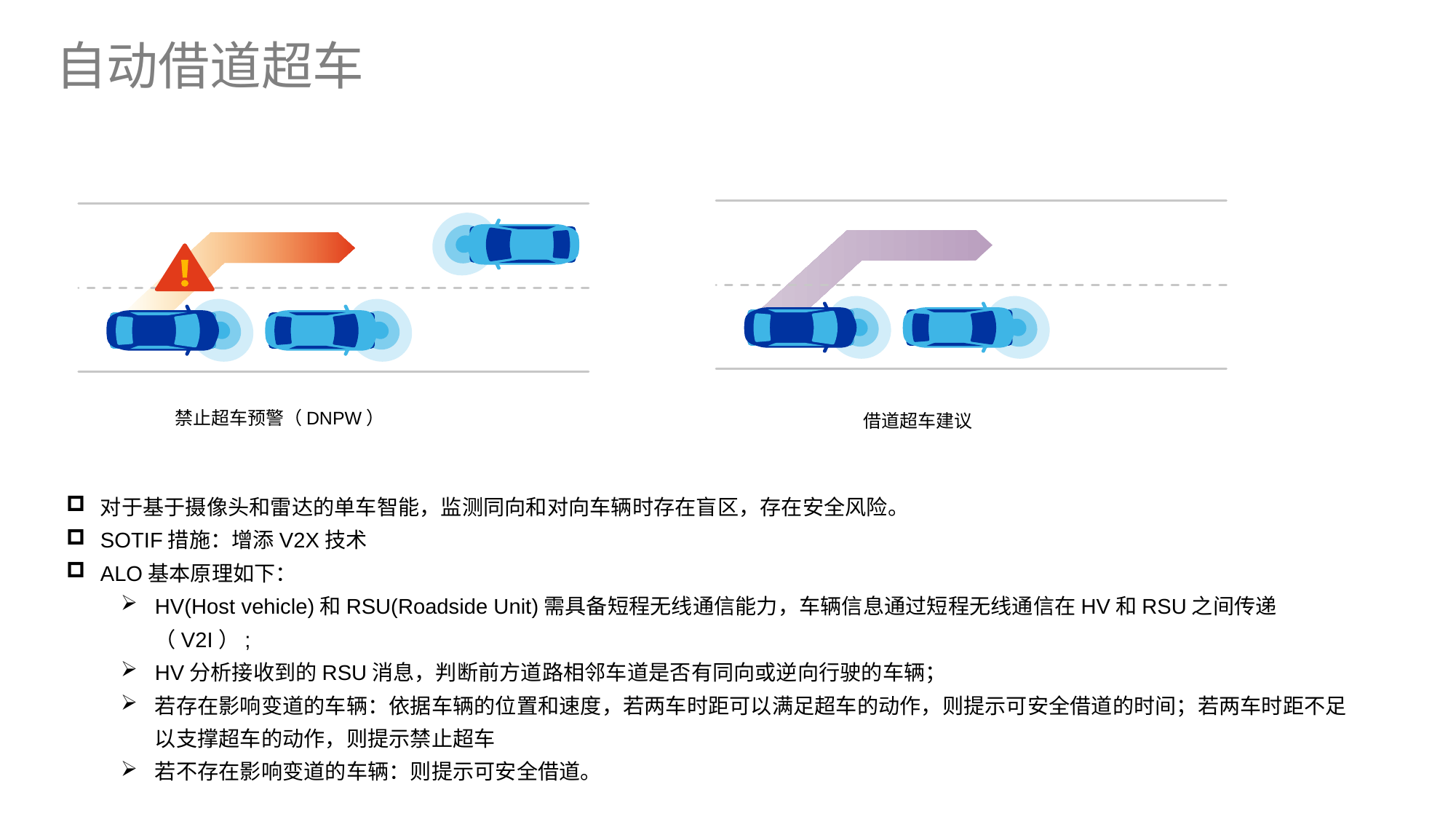

# 自动借道超车

禁止超车预警（DNPW）
借道超车建议
对于基于摄像头和雷达的单车智能，监测同向和对向车辆时存在盲区，存在安全风险。
SOTIF措施：增添V2X技术
ALO基本原理如下：
HV(Host vehicle)和RSU(Roadside Unit)需具备短程无线通信能力，车辆信息通过短程无线通信在HV和RSU之间传递（V2I）;
HV分析接收到的RSU消息，判断前方道路相邻车道是否有同向或逆向行驶的车辆；
若存在影响变道的车辆：依据车辆的位置和速度，若两车时距可以满足超车的动作，则提示可安全借道的时间；若两车时距不足以支撑超车的动作，则提示禁止超车
若不存在影响变道的车辆：则提示可安全借道。